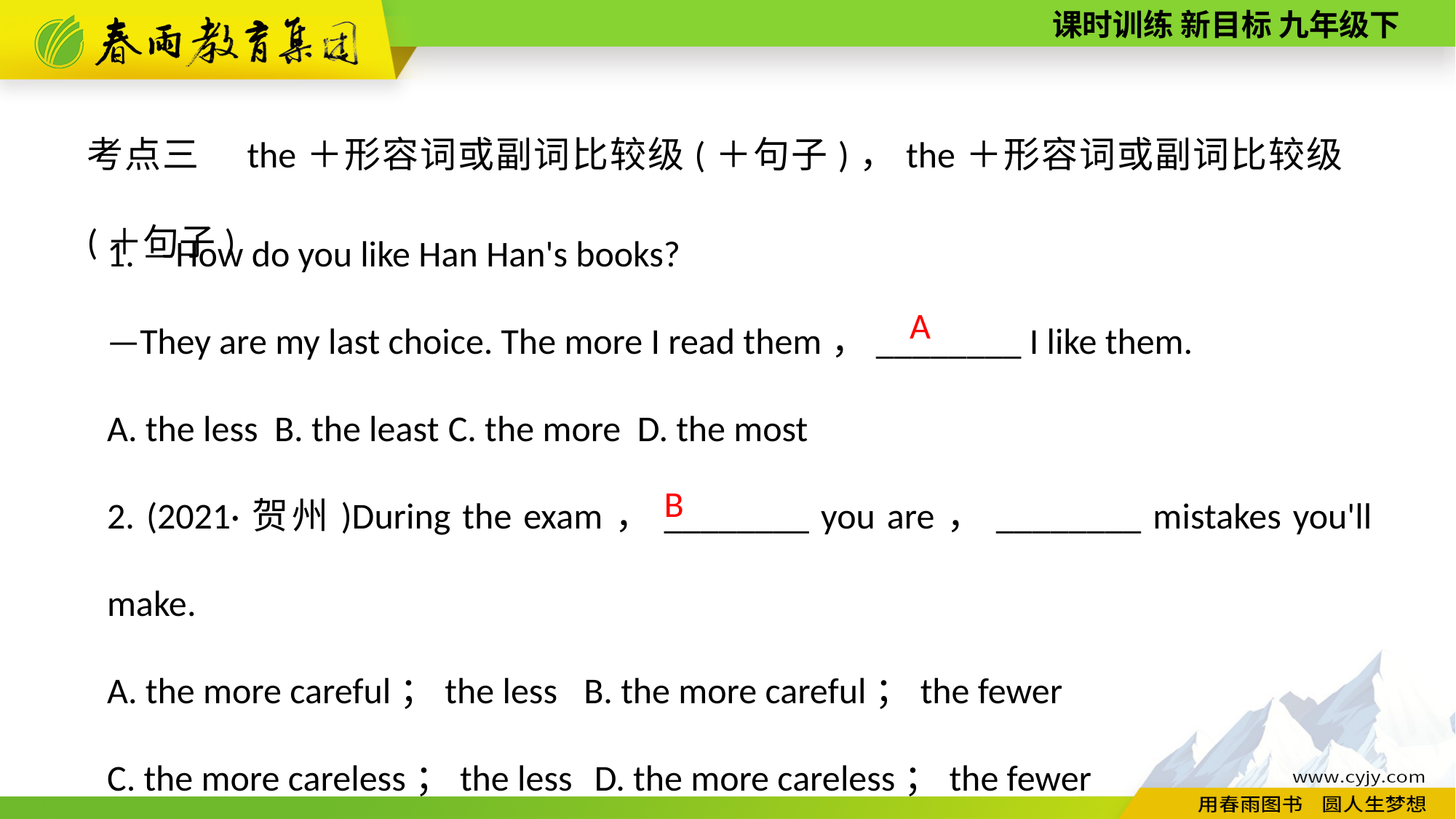

考点三　the＋形容词或副词比较级(＋句子)，the＋形容词或副词比较级(＋句子)
1. —How do you like Han Han's books?
—They are my last choice. The more I read them，________ I like them.
A. the less  B. the least  C. the more  D. the most
2. (2021·贺州)During the exam，________ you are，________ mistakes you'll make.
A. the more careful；the less      B. the more careful；the fewer
C. the more careless；the less     D. the more careless；the fewer
A
B